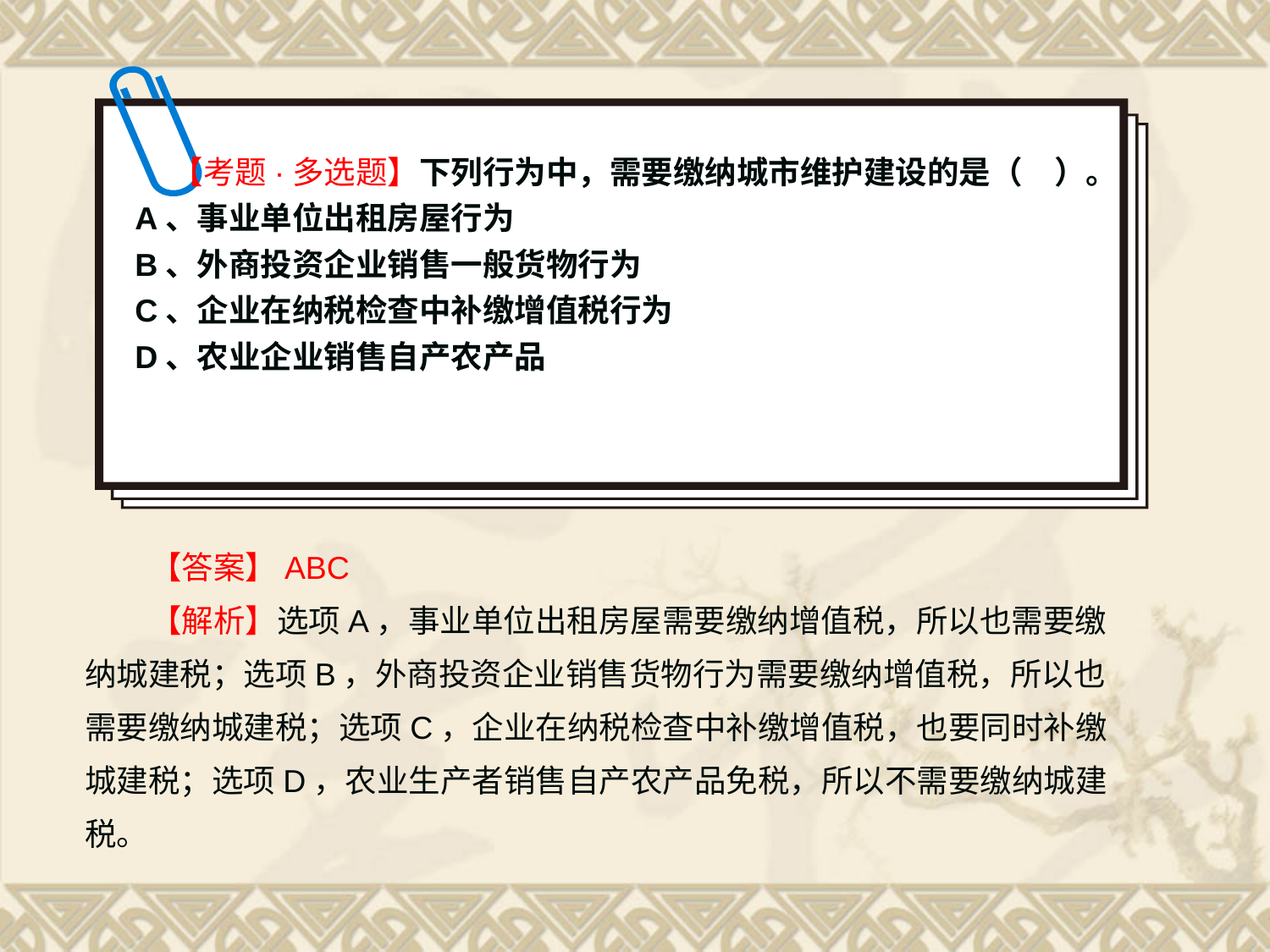

【考题·多选题】下列行为中，需要缴纳城市维护建设的是（　）。
A、事业单位出租房屋行为
B、外商投资企业销售一般货物行为
C、企业在纳税检查中补缴增值税行为
D、农业企业销售自产农产品
【答案】ABC
【解析】选项A，事业单位出租房屋需要缴纳增值税，所以也需要缴纳城建税；选项B，外商投资企业销售货物行为需要缴纳增值税，所以也需要缴纳城建税；选项C，企业在纳税检查中补缴增值税，也要同时补缴城建税；选项D，农业生产者销售自产农产品免税，所以不需要缴纳城建税。